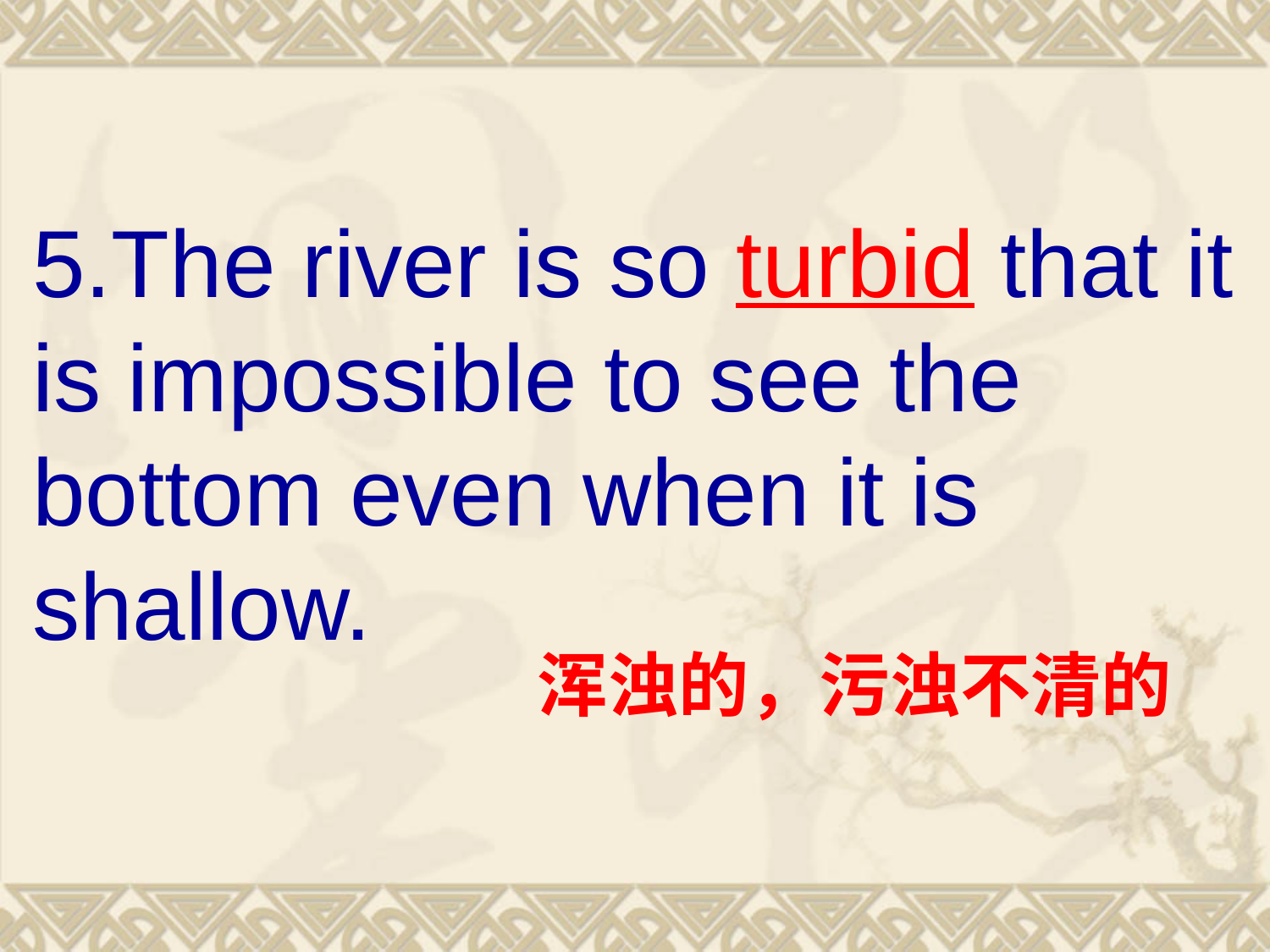

5.The river is so turbid that it is impossible to see the bottom even when it is shallow.

  浑浊的，污浊不清的